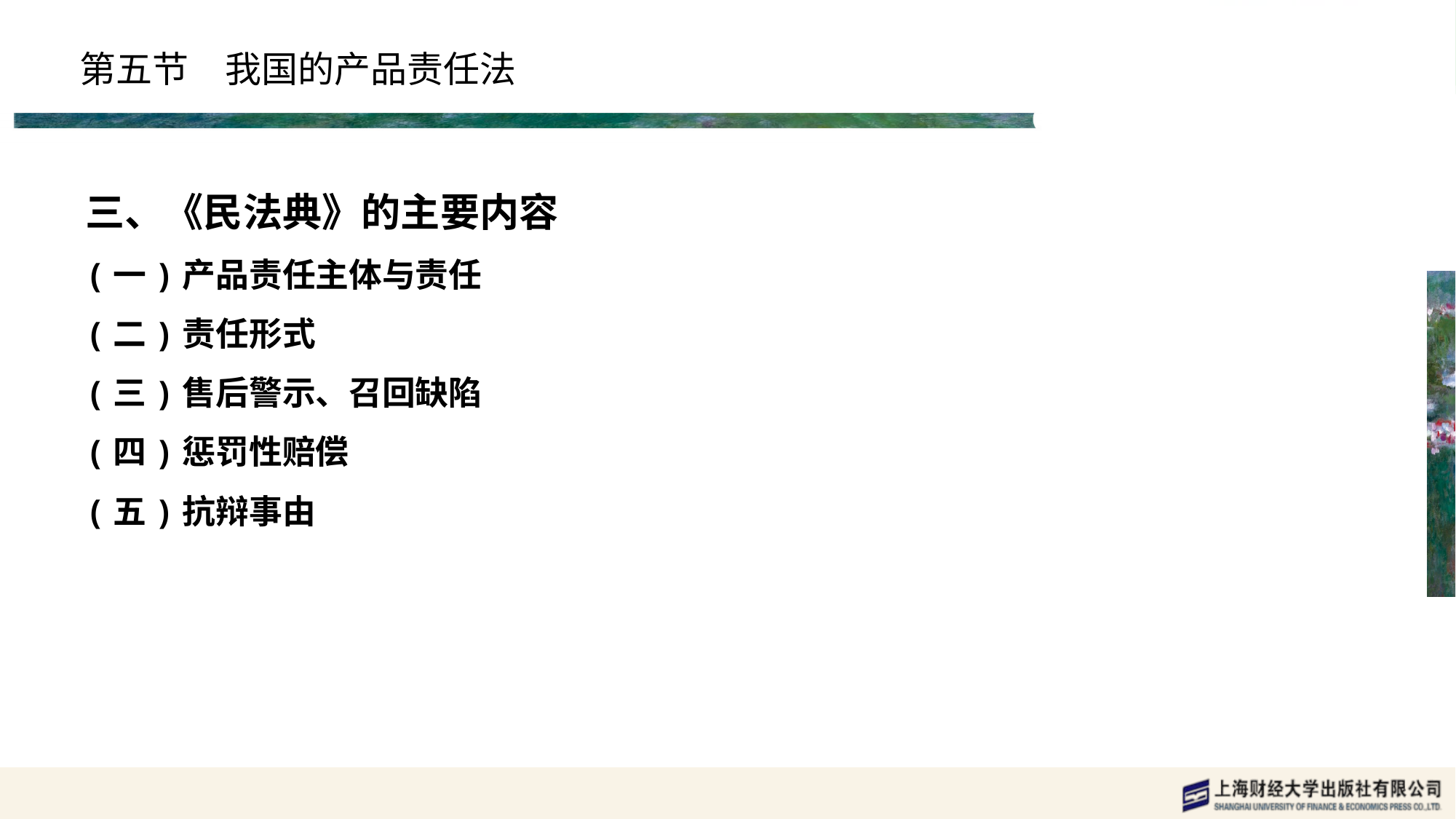

# 第五节　我国的产品责任法
三、《民法典》的主要内容
(一)产品责任主体与责任
(二)责任形式
(三)售后警示、召回缺陷
(四)惩罚性赔偿
(五)抗辩事由